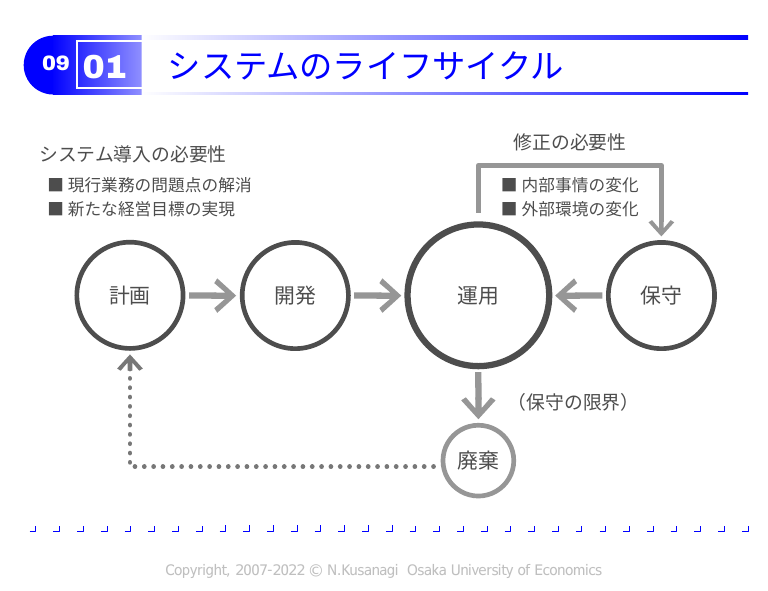

# 01   システムのライフサイクル
修正の必要性
システム導入の必要性

■現行業務の問題点の解消
■新たな経営目標の実現
■内部事情の変化
■外部環境の変化
運用
計画
開発
保守

（保守の限界）
廃棄